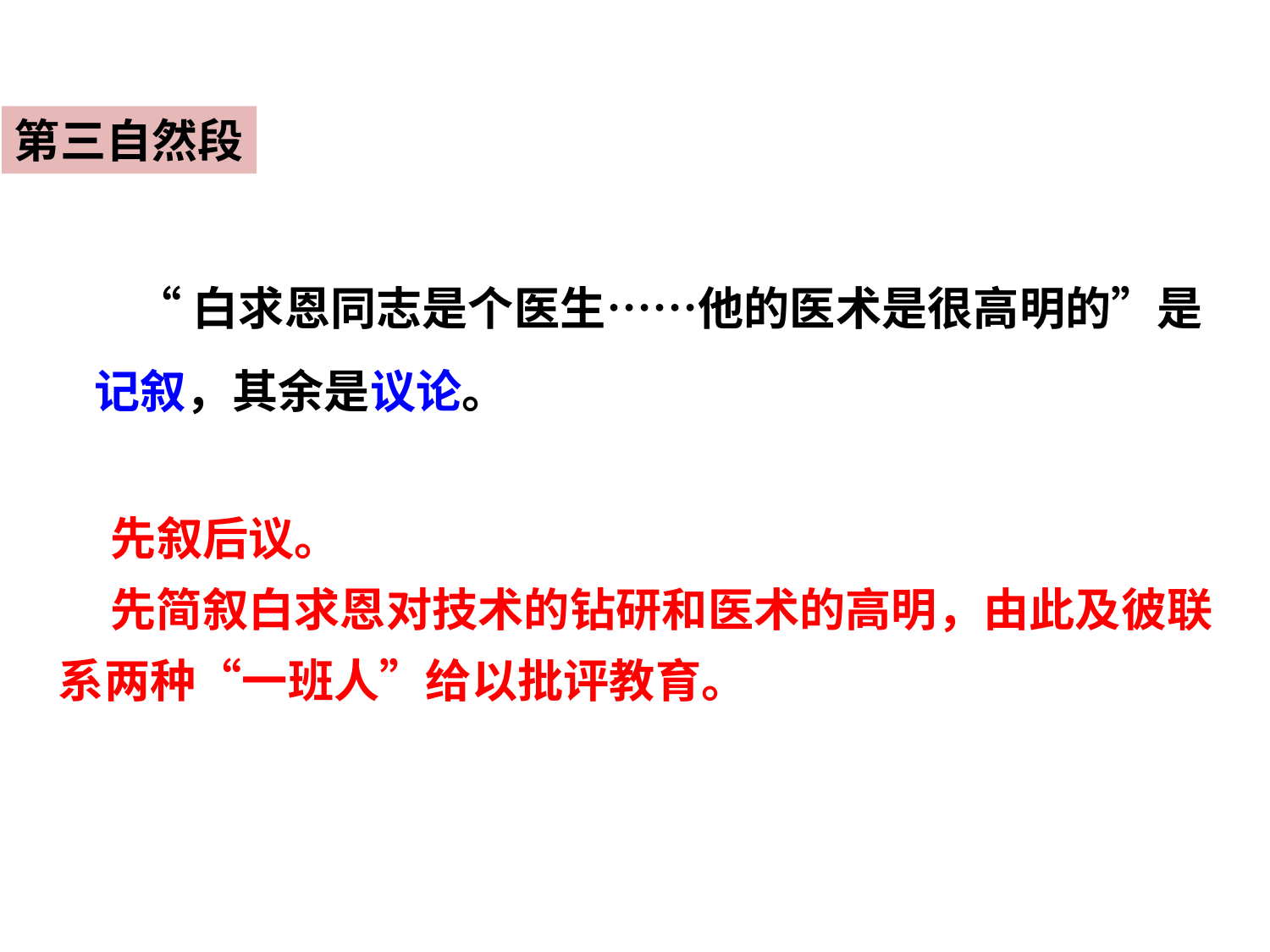

第三自然段
    “白求恩同志是个医生……他的医术是很高明的”是记叙，其余是议论。
    先叙后议。
    先简叙白求恩对技术的钻研和医术的高明，由此及彼联系两种“一班人”给以批评教育。